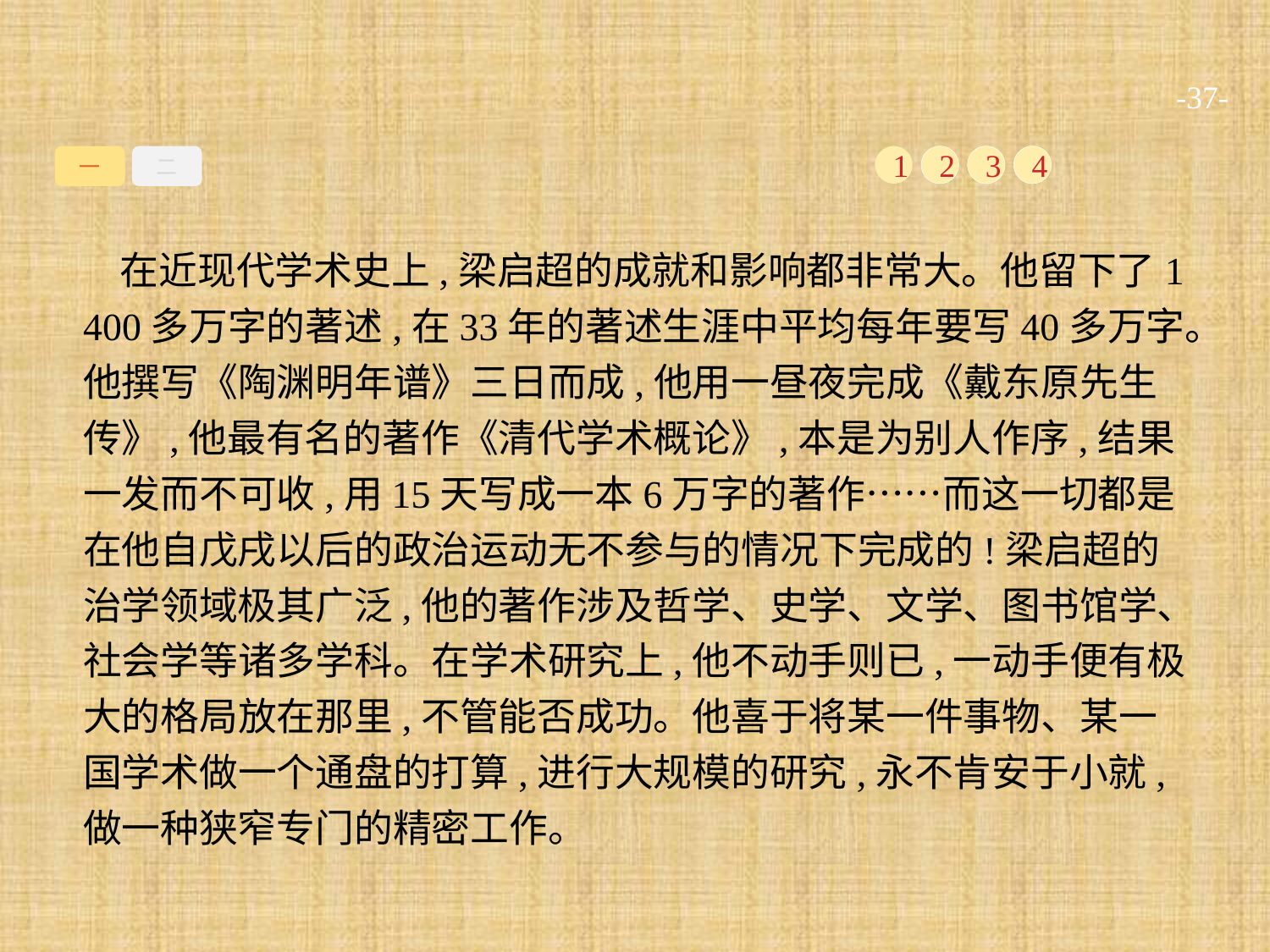

-37-
一
二
1
2
3
4
在近现代学术史上,梁启超的成就和影响都非常大。他留下了1 400多万字的著述,在33年的著述生涯中平均每年要写40多万字。他撰写《陶渊明年谱》三日而成,他用一昼夜完成《戴东原先生传》,他最有名的著作《清代学术概论》,本是为别人作序,结果一发而不可收,用15天写成一本6万字的著作……而这一切都是在他自戊戌以后的政治运动无不参与的情况下完成的!梁启超的治学领域极其广泛,他的著作涉及哲学、史学、文学、图书馆学、社会学等诸多学科。在学术研究上,他不动手则已,一动手便有极大的格局放在那里,不管能否成功。他喜于将某一件事物、某一国学术做一个通盘的打算,进行大规模的研究,永不肯安于小就,做一种狭窄专门的精密工作。